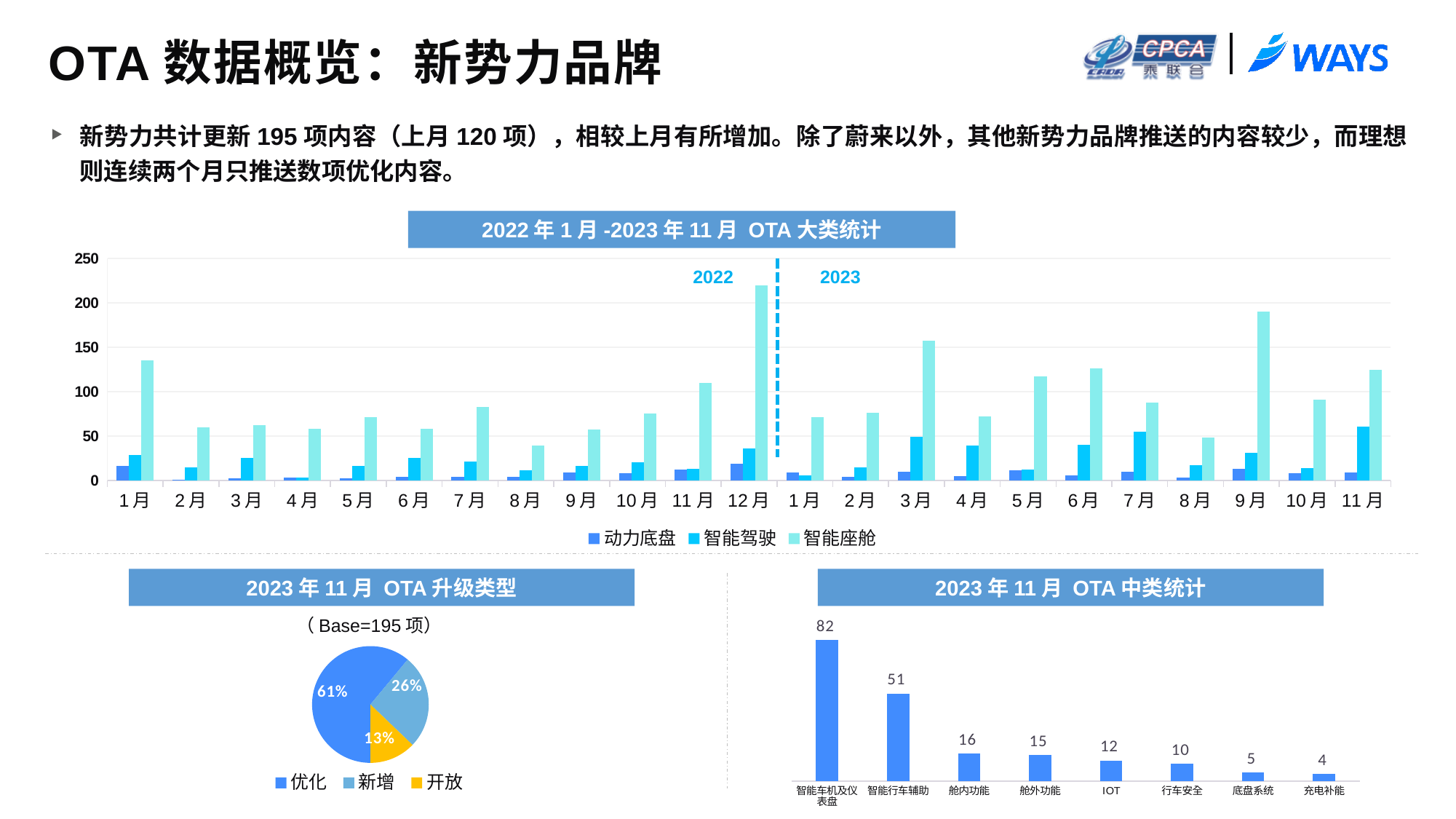

# OTA数据概览：新势力品牌
新势力共计更新195项内容（上月120项），相较上月有所增加。除了蔚来以外，其他新势力品牌推送的内容较少，而理想则连续两个月只推送数项优化内容。
2022年1月-2023年11月 OTA大类统计

### Chart

| Category | 动力底盘 | 智能驾驶 | 智能座舱 |
|---|---|---|---|
| 1月 | 16.0 | 29.0 | 135.0 |
| 2月 | 1.0 | 15.0 | 60.0 |
| 3月 | 2.0 | 25.0 | 62.0 |
| 4月 | 3.0 | 3.0 | 58.0 |
| 5月 | 2.0 | 16.0 | 71.0 |
| 6月 | 4.0 | 25.0 | 58.0 |
| 7月 | 4.0 | 21.0 | 83.0 |
| 8月 | 4.0 | 11.0 | 39.0 |
| 9月 | 9.0 | 16.0 | 57.0 |
| 10月 | 8.0 | 20.0 | 75.0 |
| 11月 | 12.0 | 13.0 | 110.0 |
| 12月 | 19.0 | 36.0 | 220.0 |
| 1月 | 9.0 | 6.0 | 71.0 |
| 2月 | 4.0 | 15.0 | 76.0 |
| 3月 | 10.0 | 49.0 | 157.0 |
| 4月 | 5.0 | 39.0 | 72.0 |
| 5月 | 11.0 | 12.0 | 117.0 |
| 6月 | 6.0 | 40.0 | 126.0 |
| 7月 | 10.0 | 55.0 | 88.0 |
| 8月 | 3.0 | 17.0 | 48.0 |
| 9月 | 13.0 | 31.0 | 190.0 |
| 10月 | 8.0 | 14.0 | 91.0 |
| 11月 | 9.0 | 61.0 | 125.0 |
2022
2023
2023年11月 OTA升级类型
2023年11月 OTA中类统计
（Base=195项）

### Chart

| Category | NET WORTH |
|---|---|
| 智能车机及仪表盘 | 82.0 |
| 智能行车辅助 | 51.0 |
| 舱内功能 | 16.0 |
| 舱外功能 | 15.0 |
| IOT | 12.0 |
| 行车安全 | 10.0 |
| 底盘系统 | 5.0 |
| 充电补能 | 4.0 |

### Chart

| Category | 份额 |
|---|---|
| 优化 | 0.6102564102564103 |
| 新增 | 0.26153846153846155 |
| 开放 | 0.1282051282051282 |